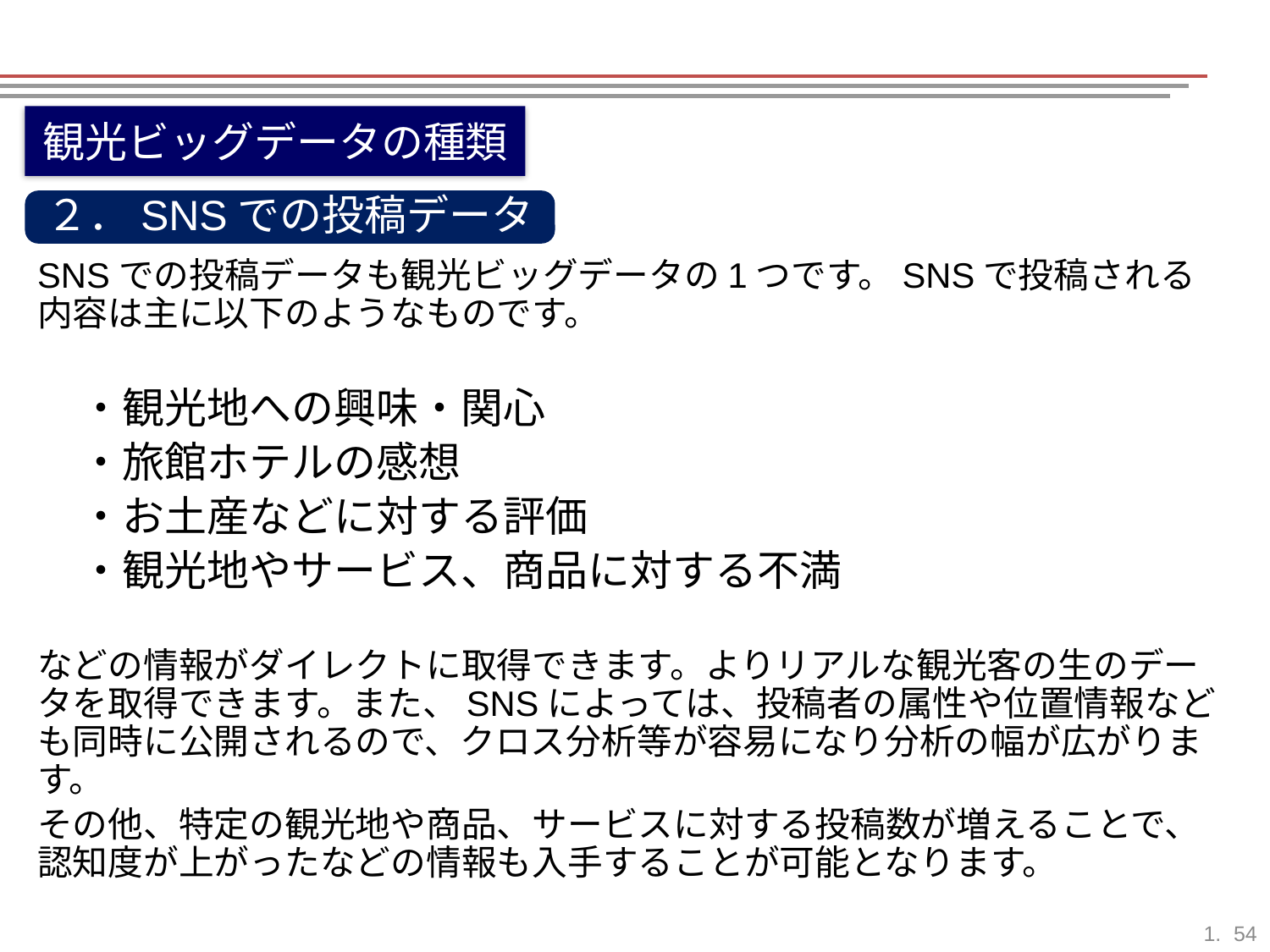

観光ビッグデータの種類

２．SNSでの投稿データ
SNSでの投稿データも観光ビッグデータの1つです。SNSで投稿される内容は主に以下のようなものです。

　・観光地への興味・関心
　・旅館ホテルの感想
　・お土産などに対する評価
　・観光地やサービス、商品に対する不満

などの情報がダイレクトに取得できます。よりリアルな観光客の生のデータを取得できます。また、SNSによっては、投稿者の属性や位置情報なども同時に公開されるので、クロス分析等が容易になり分析の幅が広がります。
その他、特定の観光地や商品、サービスに対する投稿数が増えることで、認知度が上がったなどの情報も入手することが可能となります。
54